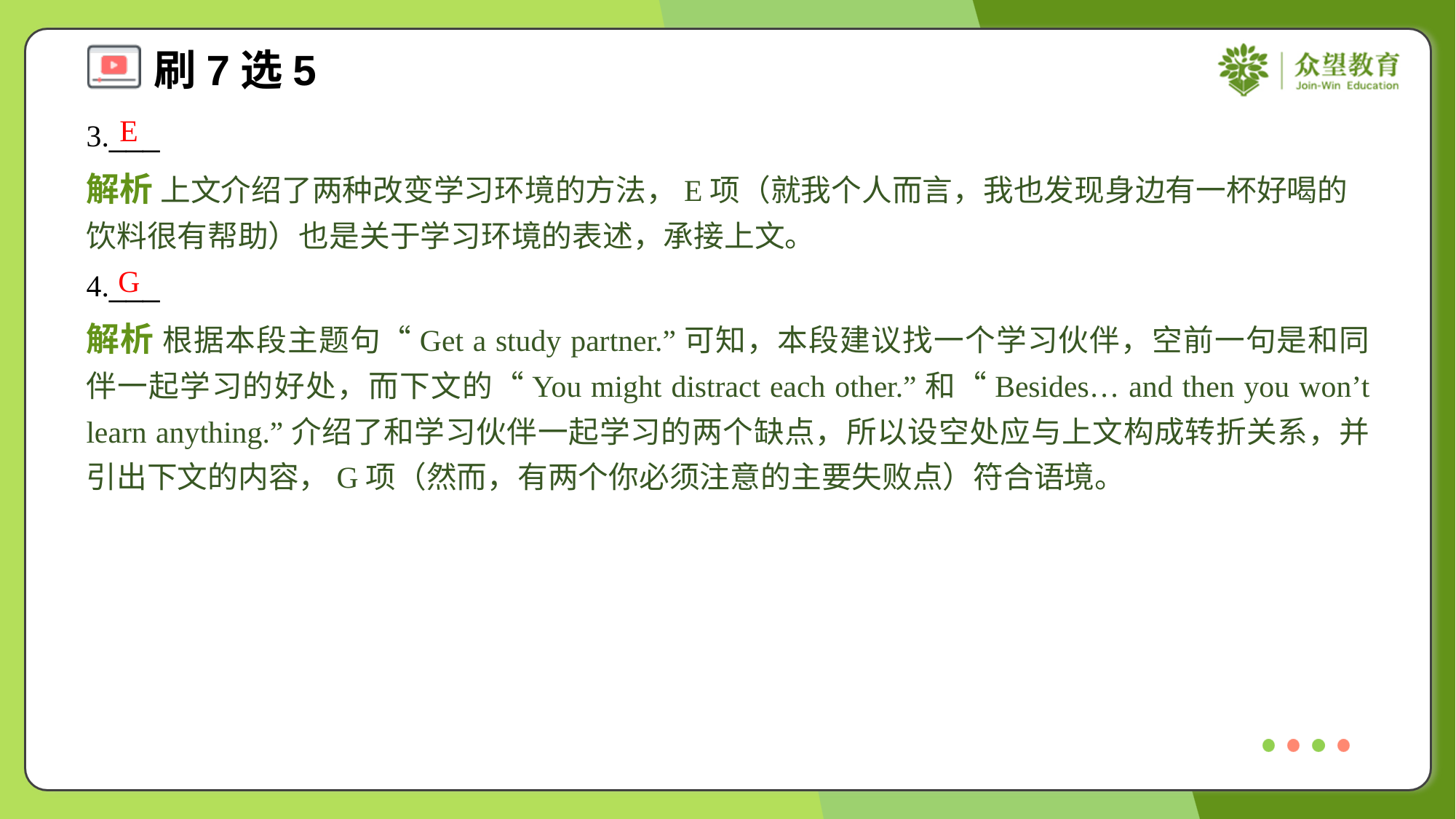

E
3.___
解析 上文介绍了两种改变学习环境的方法，E项（就我个人而言，我也发现身边有一杯好喝的饮料很有帮助）也是关于学习环境的表述，承接上文。
G
4.___
解析 根据本段主题句“Get a study partner.”可知，本段建议找一个学习伙伴，空前一句是和同伴一起学习的好处，而下文的“You might distract each other.”和“Besides… and then you won’t learn anything.”介绍了和学习伙伴一起学习的两个缺点，所以设空处应与上文构成转折关系，并引出下文的内容，G项（然而，有两个你必须注意的主要失败点）符合语境。